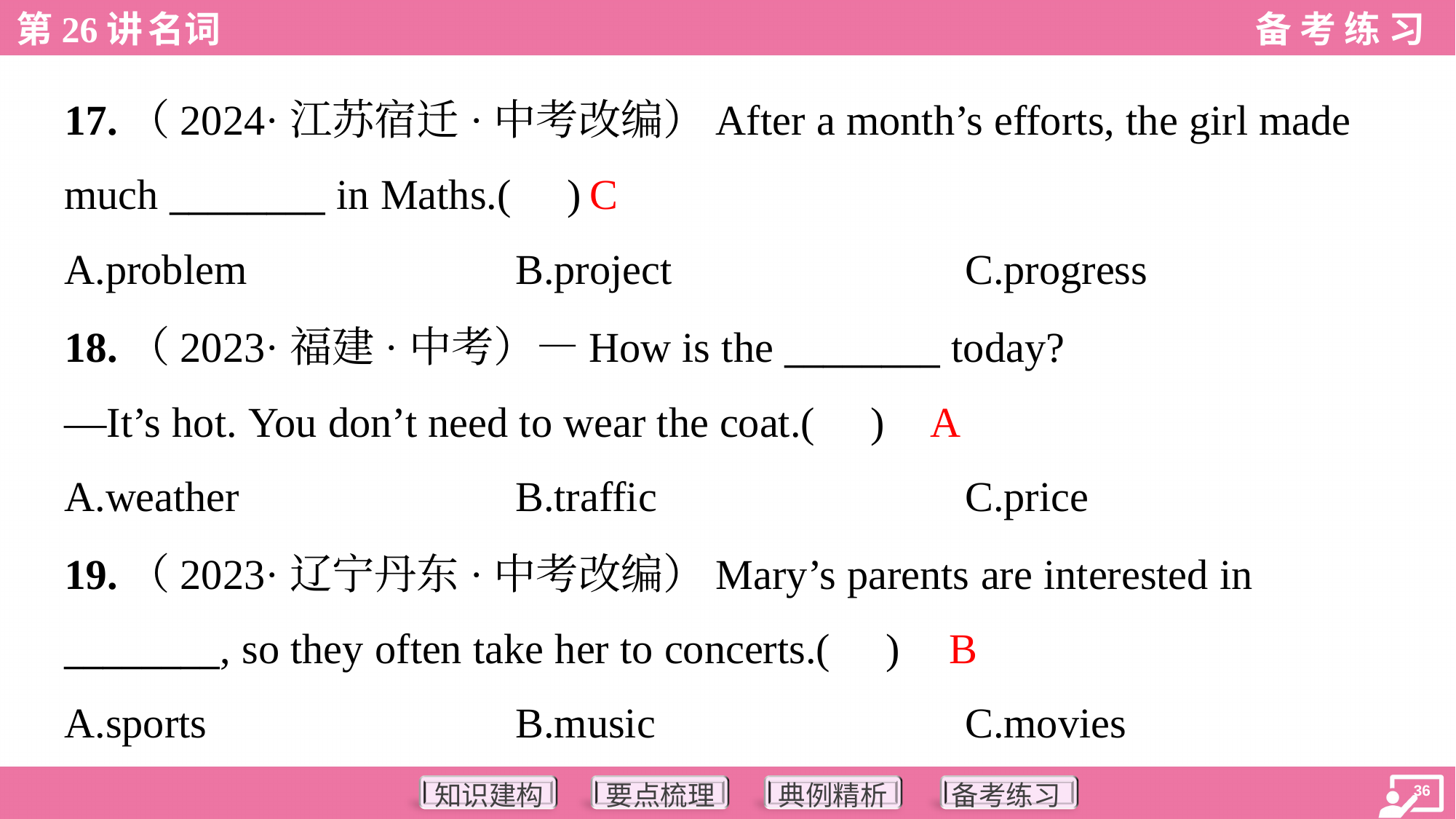

17.（2024·江苏宿迁·中考改编）After a month’s efforts, the girl made
much ________ in Maths.(     )
C
A.problem	B.project	C.progress
18.（2023·福建·中考）—How is the ________ today?
—It’s hot. You don’t need to wear the coat.(     )
A
A.weather	B.traffic	C.price
19.（2023·辽宁丹东·中考改编）Mary’s parents are interested in
________, so they often take her to concerts.(     )
B
A.sports	B.music	C.movies